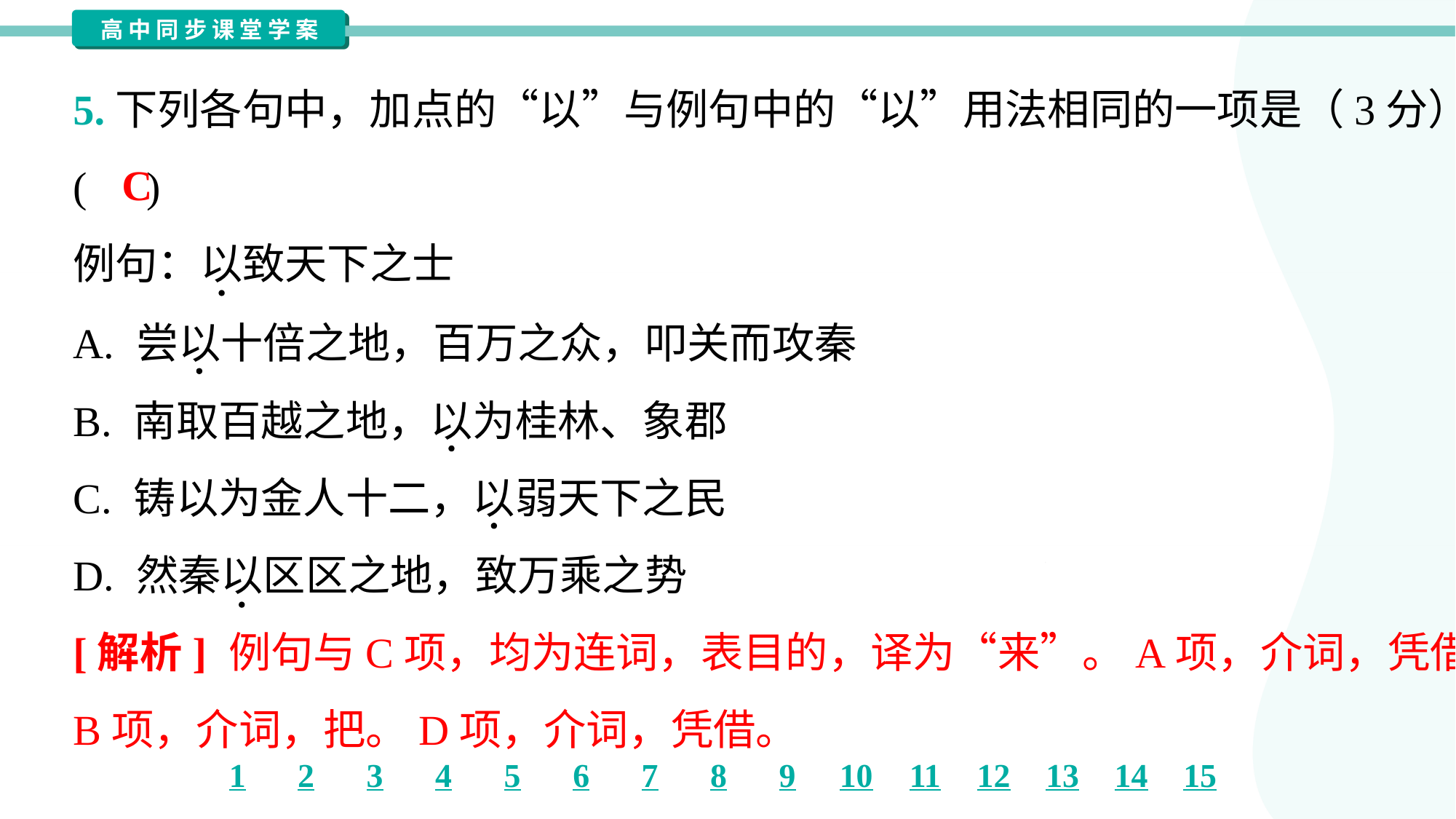

5.下列各句中，加点的“以”与例句中的“以”用法相同的一项是（3分）
(     )
例句：以致天下之士
C
A. 尝以十倍之地，百万之众，叩关而攻秦
B. 南取百越之地，以为桂林、象郡
C. 铸以为金人十二，以弱天下之民
D. 然秦以区区之地，致万乘之势

[解析] 例句与C项，均为连词，表目的，译为“来”。A项，介词，凭借。
B项，介词，把。D项，介词，凭借。